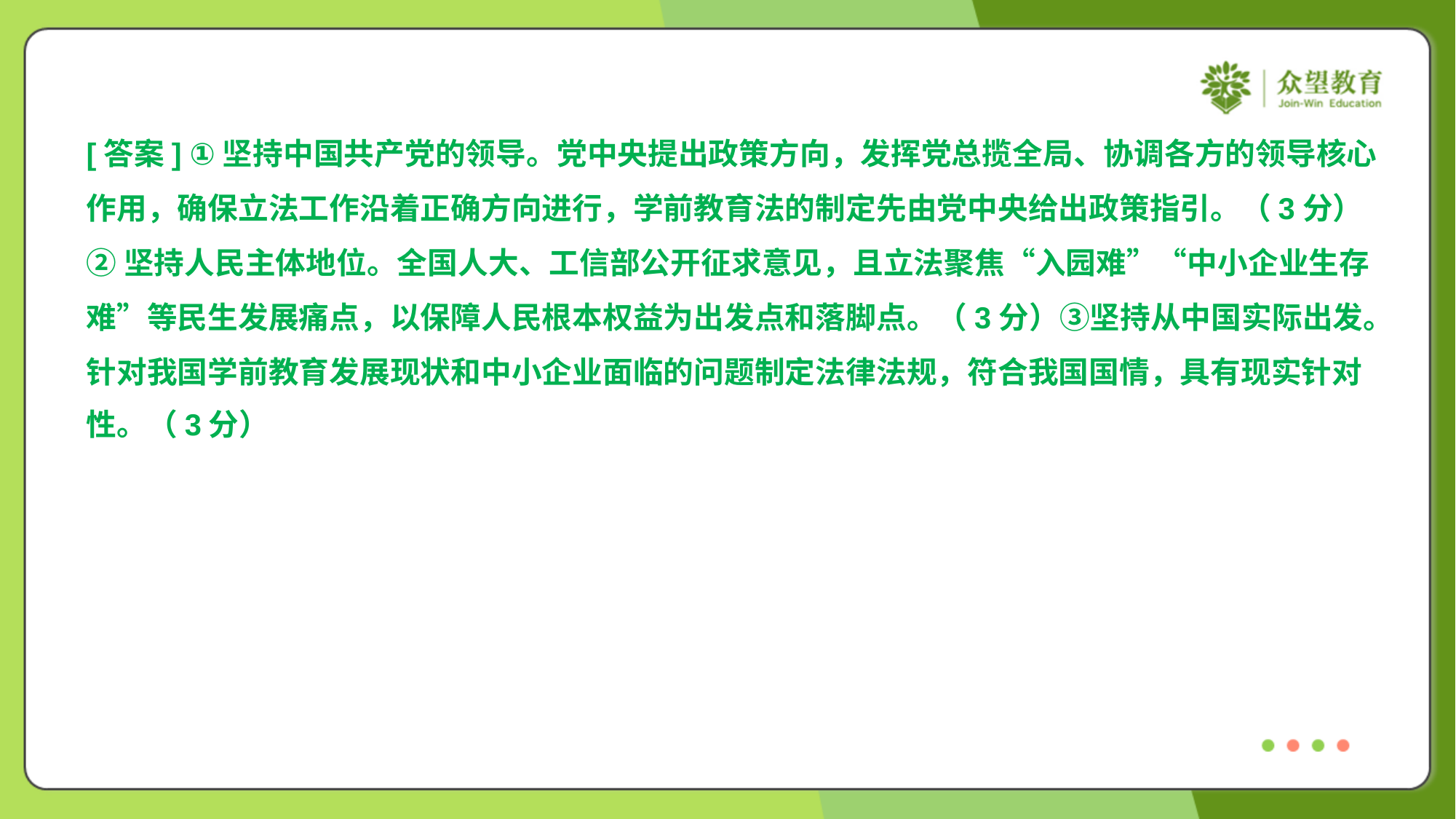

[答案] ①坚持中国共产党的领导。党中央提出政策方向，发挥党总揽全局、协调各方的领导核心
作用，确保立法工作沿着正确方向进行，学前教育法的制定先由党中央给出政策指引。（3分）
②坚持人民主体地位。全国人大、工信部公开征求意见，且立法聚焦“入园难”“中小企业生存
难”等民生发展痛点，以保障人民根本权益为出发点和落脚点。（3分）③坚持从中国实际出发。
针对我国学前教育发展现状和中小企业面临的问题制定法律法规，符合我国国情，具有现实针对
性。（3分）